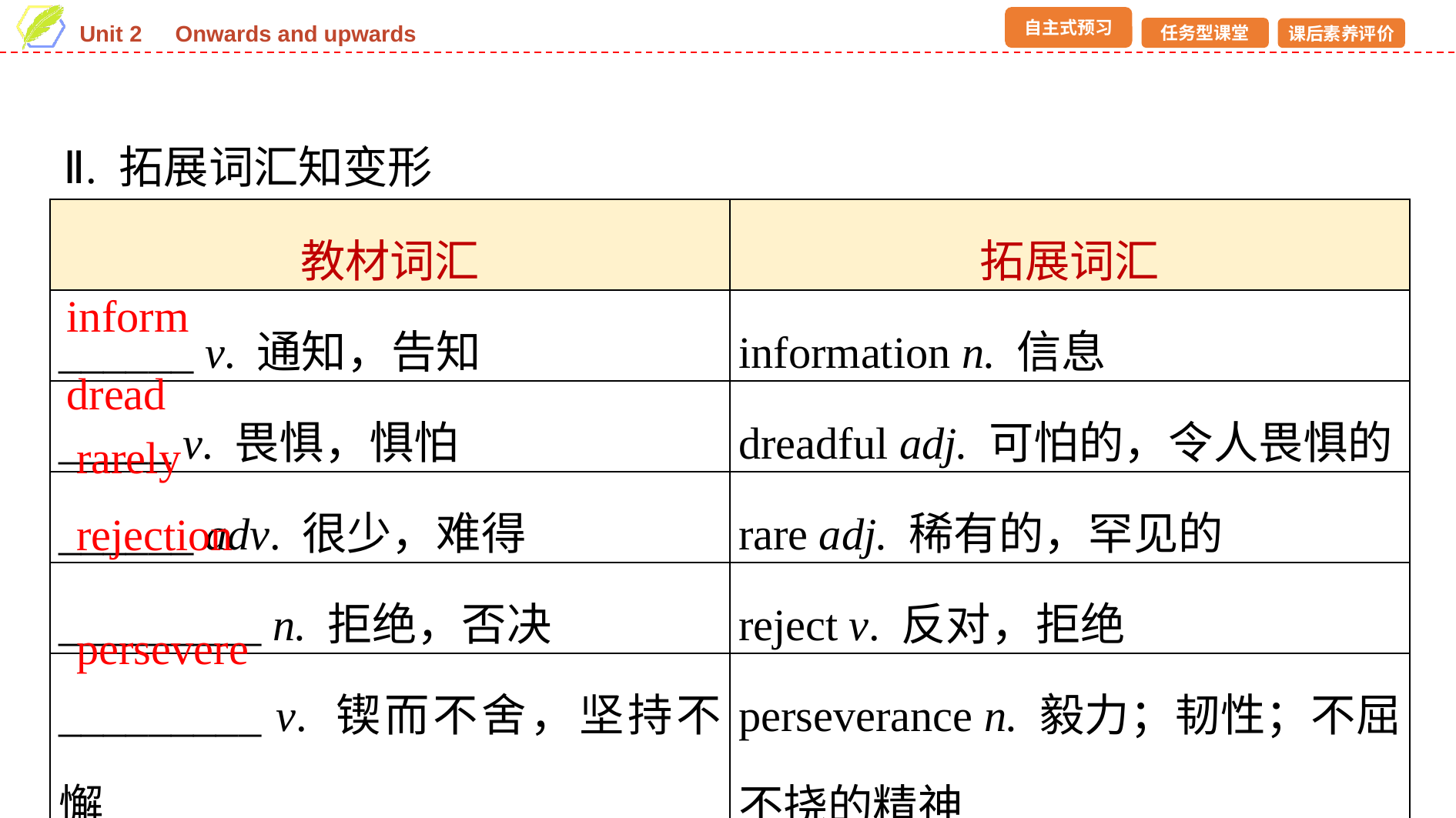

Ⅱ. 拓展词汇知变形
| 教材词汇 | 拓展词汇 |
| --- | --- |
| \_\_\_\_\_\_ v. 通知，告知 | information n. 信息 |
| \_\_\_\_\_ v. 畏惧，惧怕 | dreadful adj. 可怕的，令人畏惧的 |
| \_\_\_\_\_\_ adv. 很少，难得 | rare adj. 稀有的，罕见的 |
| \_\_\_\_\_\_\_\_\_ n. 拒绝，否决 | reject v. 反对，拒绝 |
| \_\_\_\_\_\_\_\_\_ v. 锲而不舍，坚持不懈 | perseverance n. 毅力；韧性；不屈不挠的精神 |
inform
dread
rarely
rejection
persevere